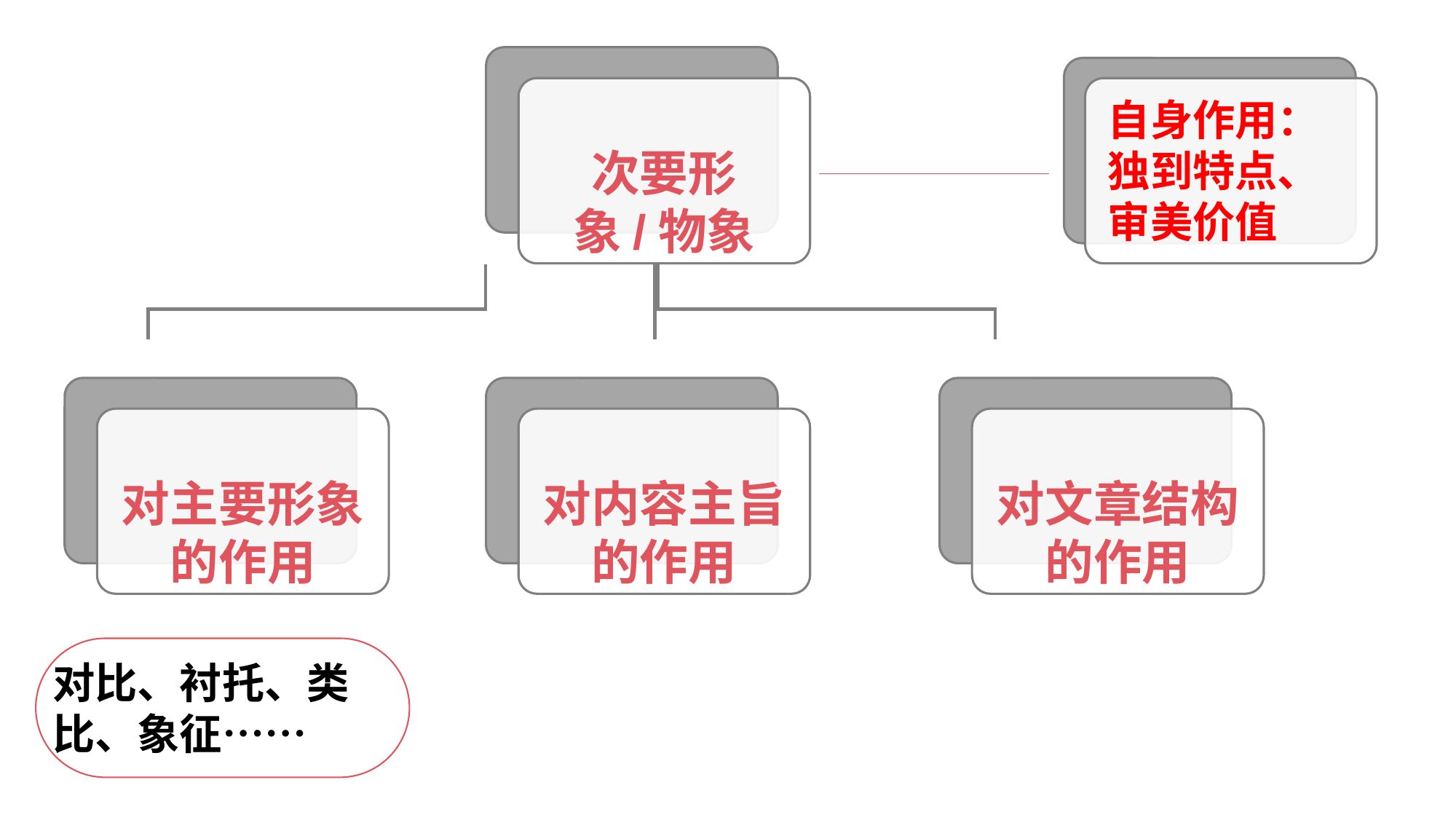

自身作用：独到特点、审美价值
次要形象/物象

对内容主旨的作用
对主要形象的作用
对文章结构的作用

对比、衬托、类比、象征……